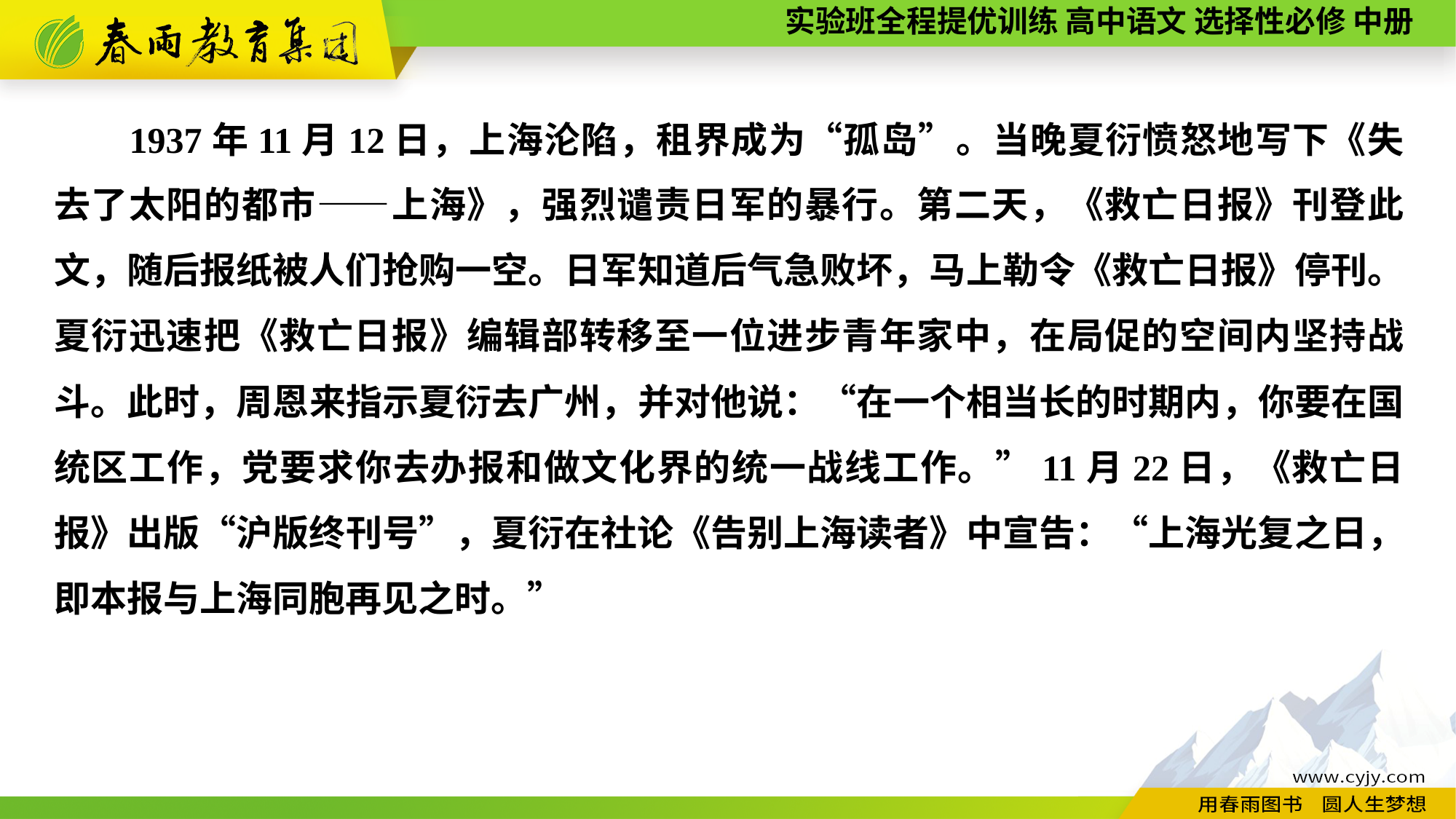

1937年11月12日，上海沦陷，租界成为“孤岛”。当晚夏衍愤怒地写下《失去了太阳的都市——上海》，强烈谴责日军的暴行。第二天，《救亡日报》刊登此文，随后报纸被人们抢购一空。日军知道后气急败坏，马上勒令《救亡日报》停刊。夏衍迅速把《救亡日报》编辑部转移至一位进步青年家中，在局促的空间内坚持战斗。此时，周恩来指示夏衍去广州，并对他说：“在一个相当长的时期内，你要在国统区工作，党要求你去办报和做文化界的统一战线工作。”11月22日，《救亡日报》出版“沪版终刊号”，夏衍在社论《告别上海读者》中宣告：“上海光复之日，即本报与上海同胞再见之时。”